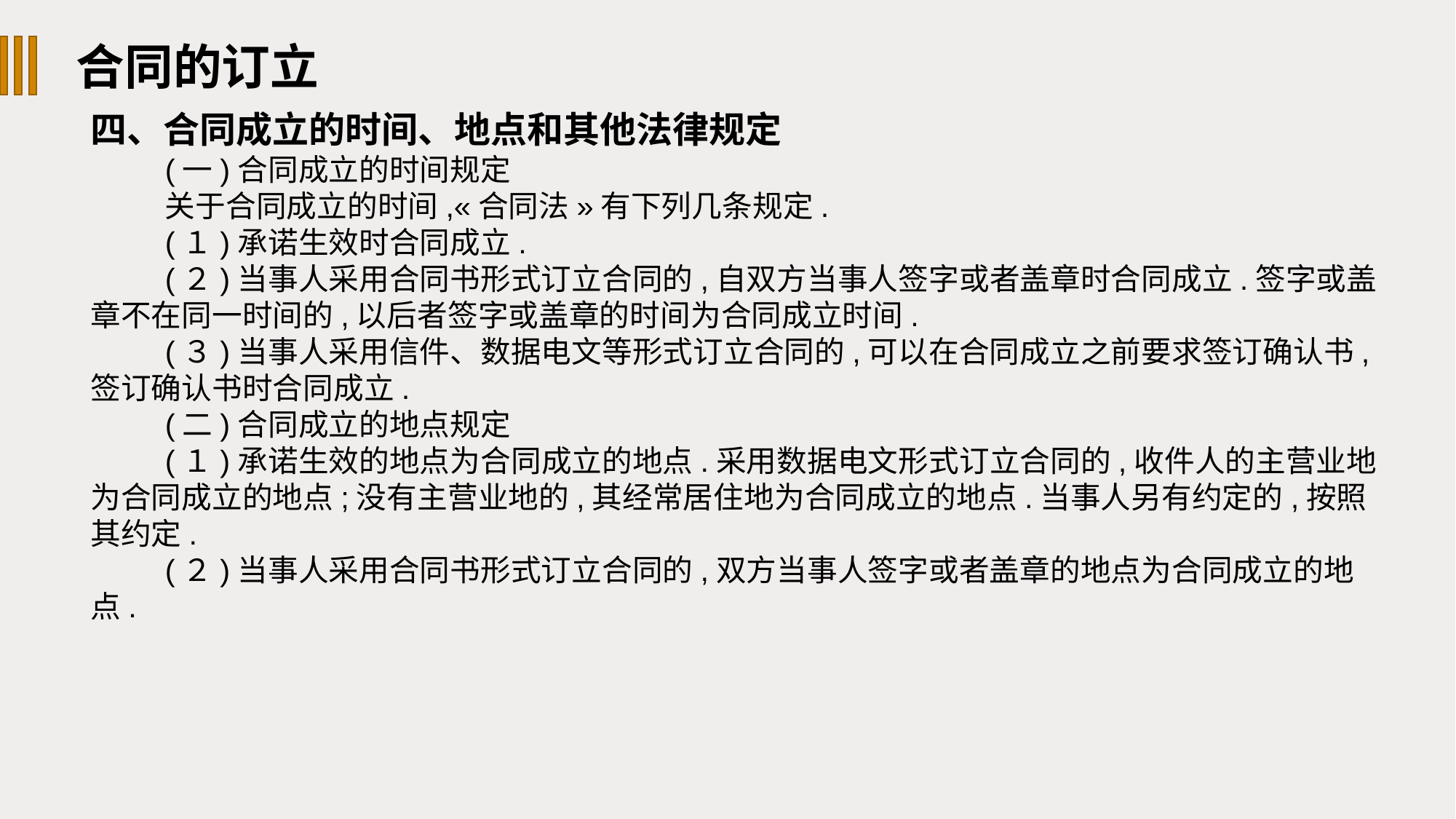

合同的订立

四、合同成立的时间、地点和其他法律规定
(一)合同成立的时间规定
关于合同成立的时间,«合同法»有下列几条规定.
(１)承诺生效时合同成立.
(２)当事人采用合同书形式订立合同的,自双方当事人签字或者盖章时合同成立.签字或盖章不在同一时间的,以后者签字或盖章的时间为合同成立时间.
(３)当事人采用信件、数据电文等形式订立合同的,可以在合同成立之前要求签订确认书,签订确认书时合同成立.
(二)合同成立的地点规定
(１)承诺生效的地点为合同成立的地点.采用数据电文形式订立合同的,收件人的主营业地为合同成立的地点;没有主营业地的,其经常居住地为合同成立的地点.当事人另有约定的,按照其约定.
(２)当事人采用合同书形式订立合同的,双方当事人签字或者盖章的地点为合同成立的地点.